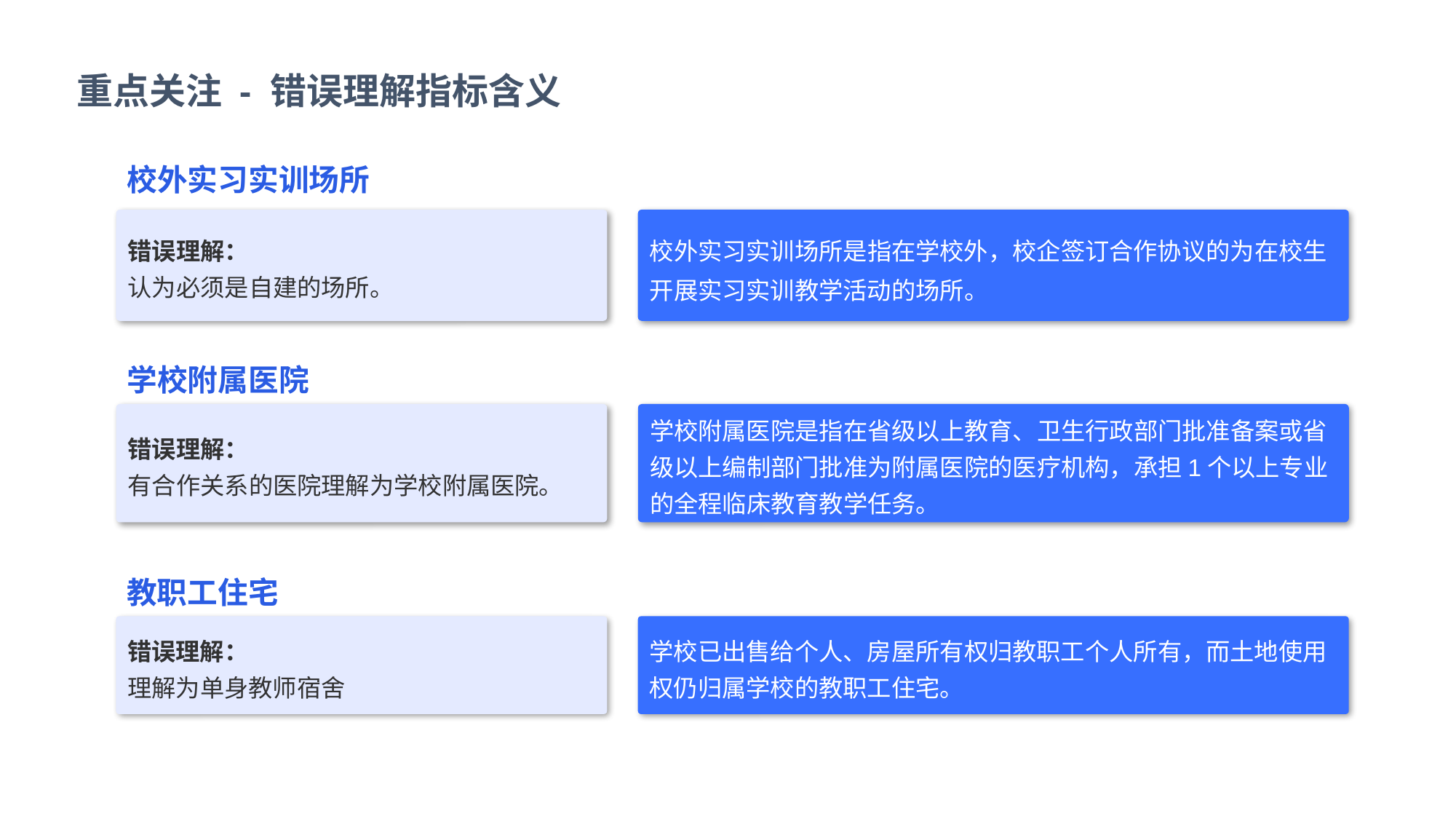

重点关注 - 错误理解指标含义
校外实习实训场所
校外实习实训场所是指在学校外，校企签订合作协议的为在校生开展实习实训教学活动的场所。
错误理解：
认为必须是自建的场所。
学校附属医院
错误理解：
有合作关系的医院理解为学校附属医院。
学校附属医院是指在省级以上教育、卫生行政部门批准备案或省级以上编制部门批准为附属医院的医疗机构，承担1个以上专业的全程临床教育教学任务。
教职工住宅
错误理解：
理解为单身教师宿舍
学校已出售给个人、房屋所有权归教职工个人所有，而土地使用权仍归属学校的教职工住宅。